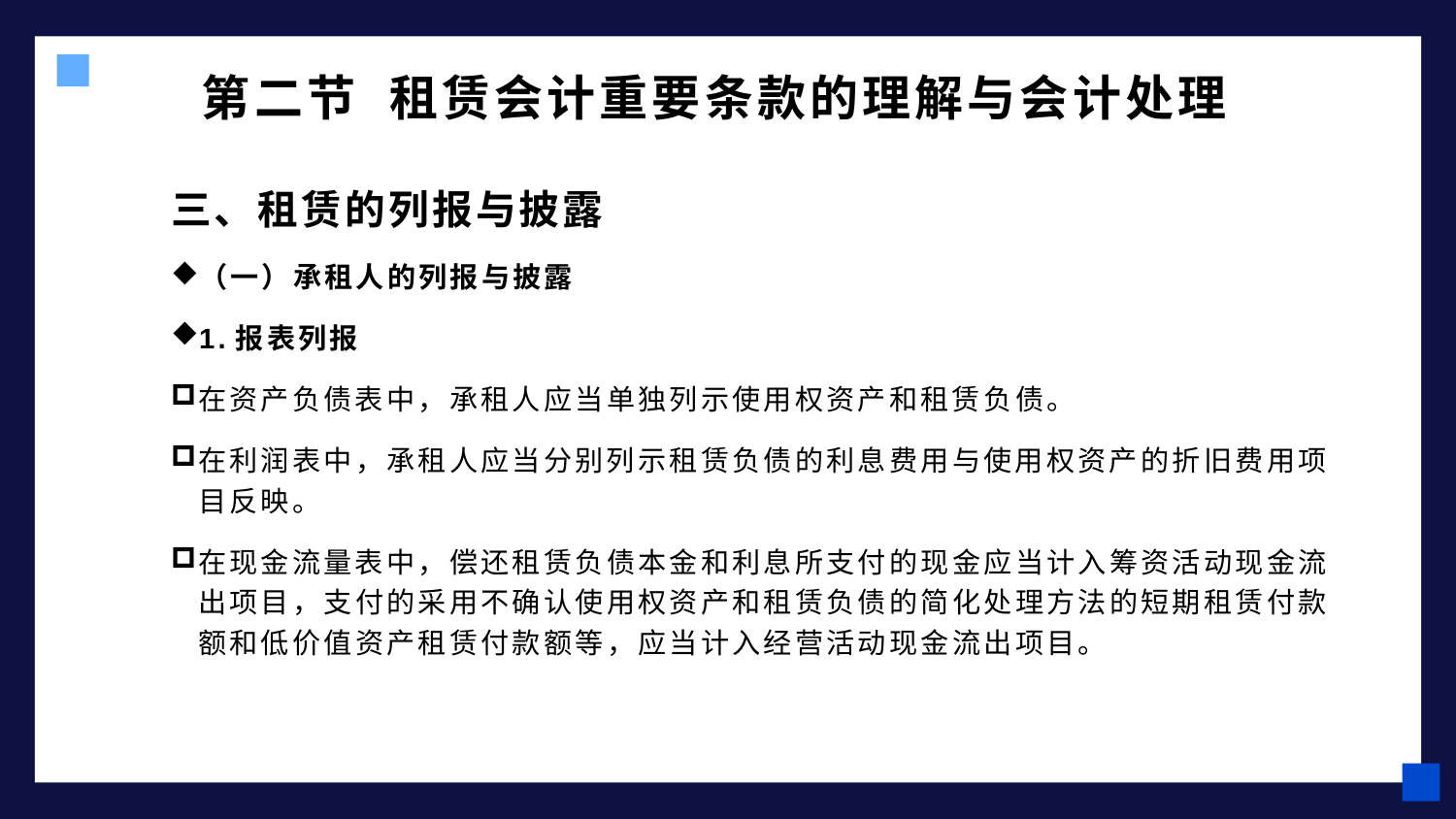

# 第二节  租赁会计重要条款的理解与会计处理
三、租赁的列报与披露
（一）承租人的列报与披露
1.报表列报
在资产负债表中，承租人应当单独列示使用权资产和租赁负债。
在利润表中，承租人应当分别列示租赁负债的利息费用与使用权资产的折旧费用项目反映。
在现金流量表中，偿还租赁负债本金和利息所支付的现金应当计入筹资活动现金流出项目，支付的采用不确认使用权资产和租赁负债的简化处理方法的短期租赁付款额和低价值资产租赁付款额等，应当计入经营活动现金流出项目。